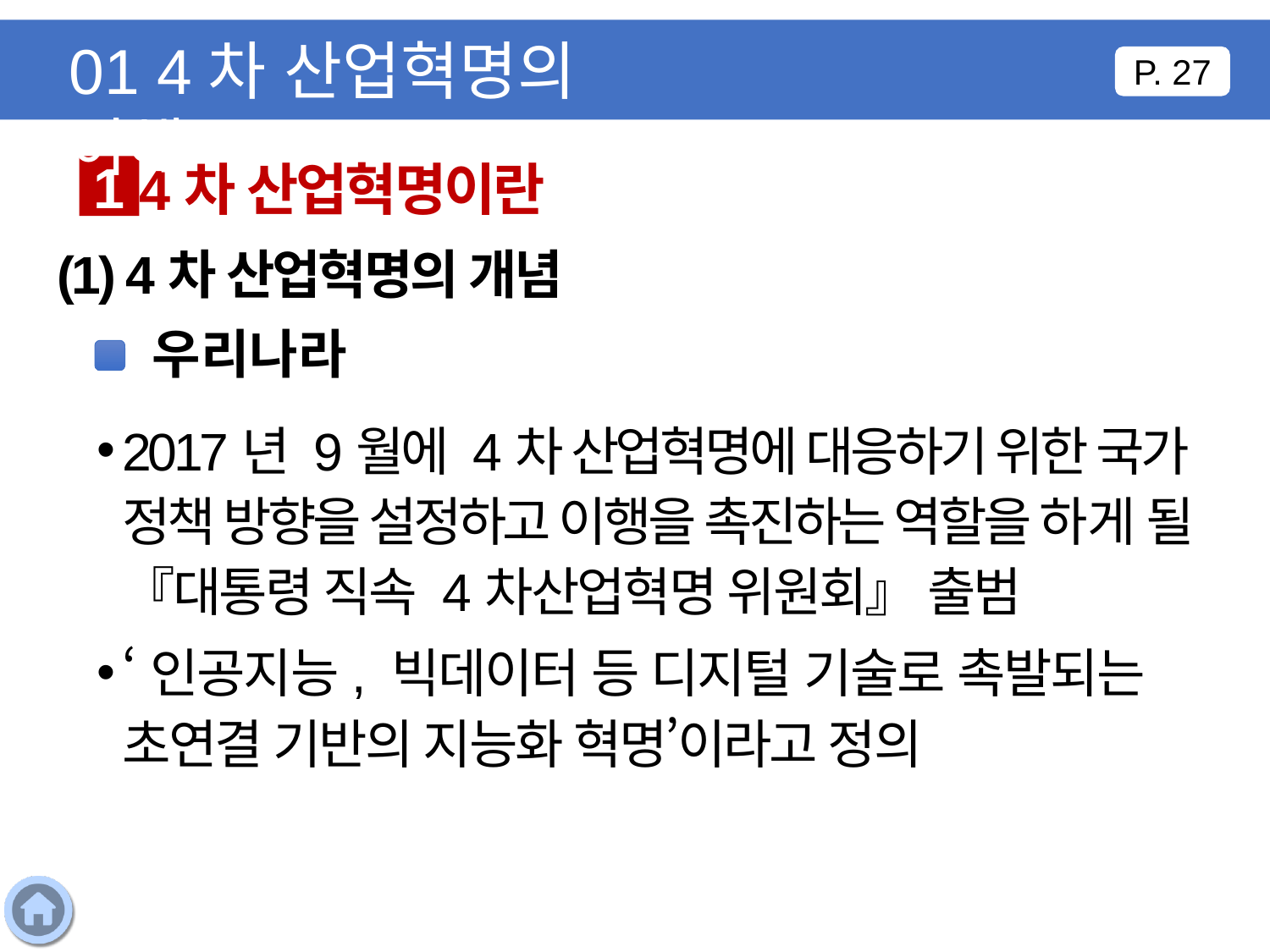

01 4차 산업혁명의 이해
P. 27
4차 산업혁명이란
1
(1) 4차 산업혁명의 개념
우리나라

2017년 9월에 4차 산업혁명에 대응하기 위한 국가 정책 방향을 설정하고 이행을 촉진하는 역할을 하게 될 『대통령 직속 4차산업혁명 위원회』 출범
‘인공지능, 빅데이터 등 디지털 기술로 촉발되는 초연결 기반의 지능화 혁명’이라고 정의